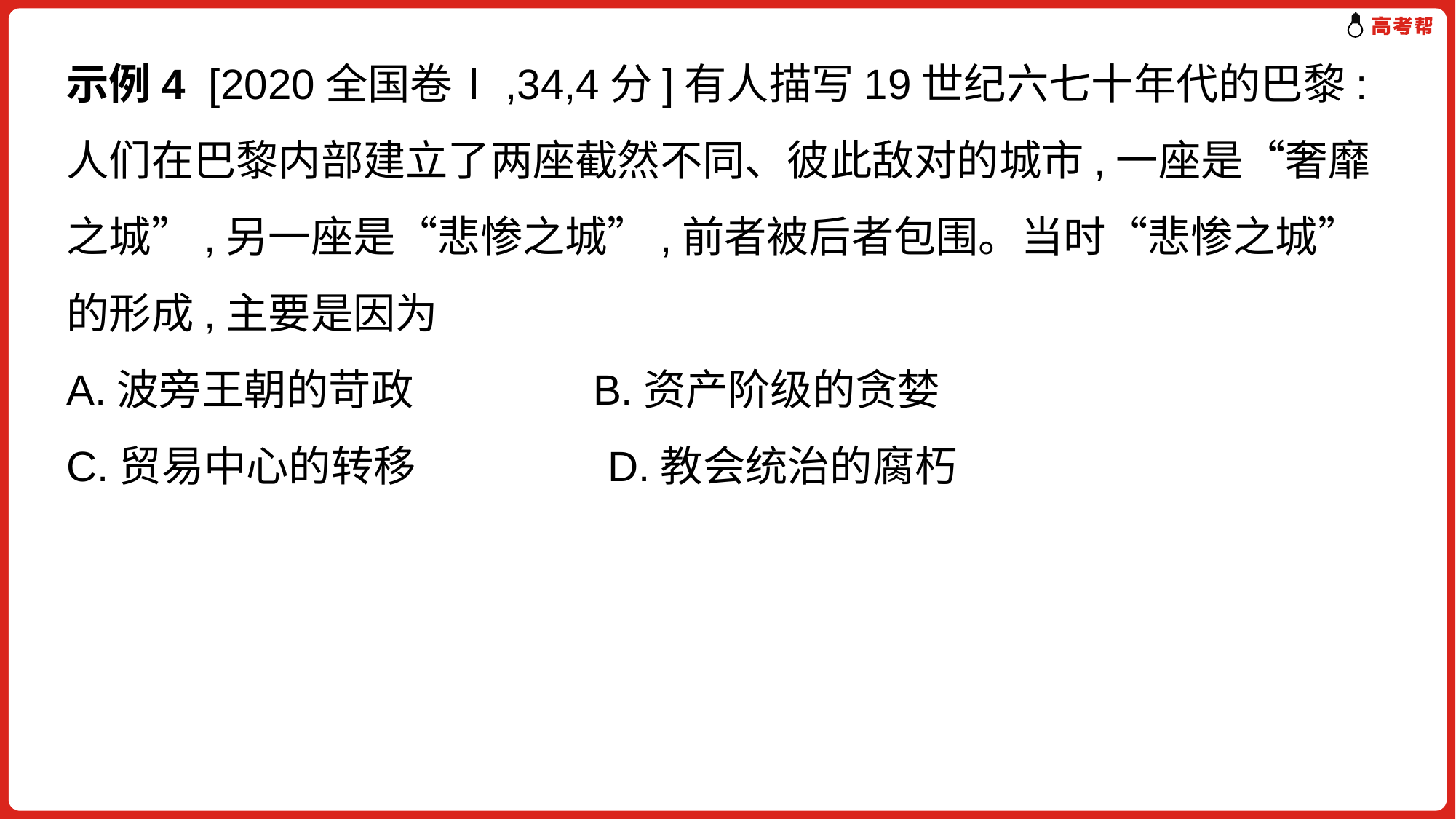

示例4  [2020全国卷Ⅰ,34,4分]有人描写19世纪六七十年代的巴黎:人们在巴黎内部建立了两座截然不同、彼此敌对的城市,一座是“奢靡之城”,另一座是“悲惨之城”,前者被后者包围。当时“悲惨之城”的形成,主要是因为
A.波旁王朝的苛政　　　　B.资产阶级的贪婪
C.贸易中心的转移	          D.教会统治的腐朽